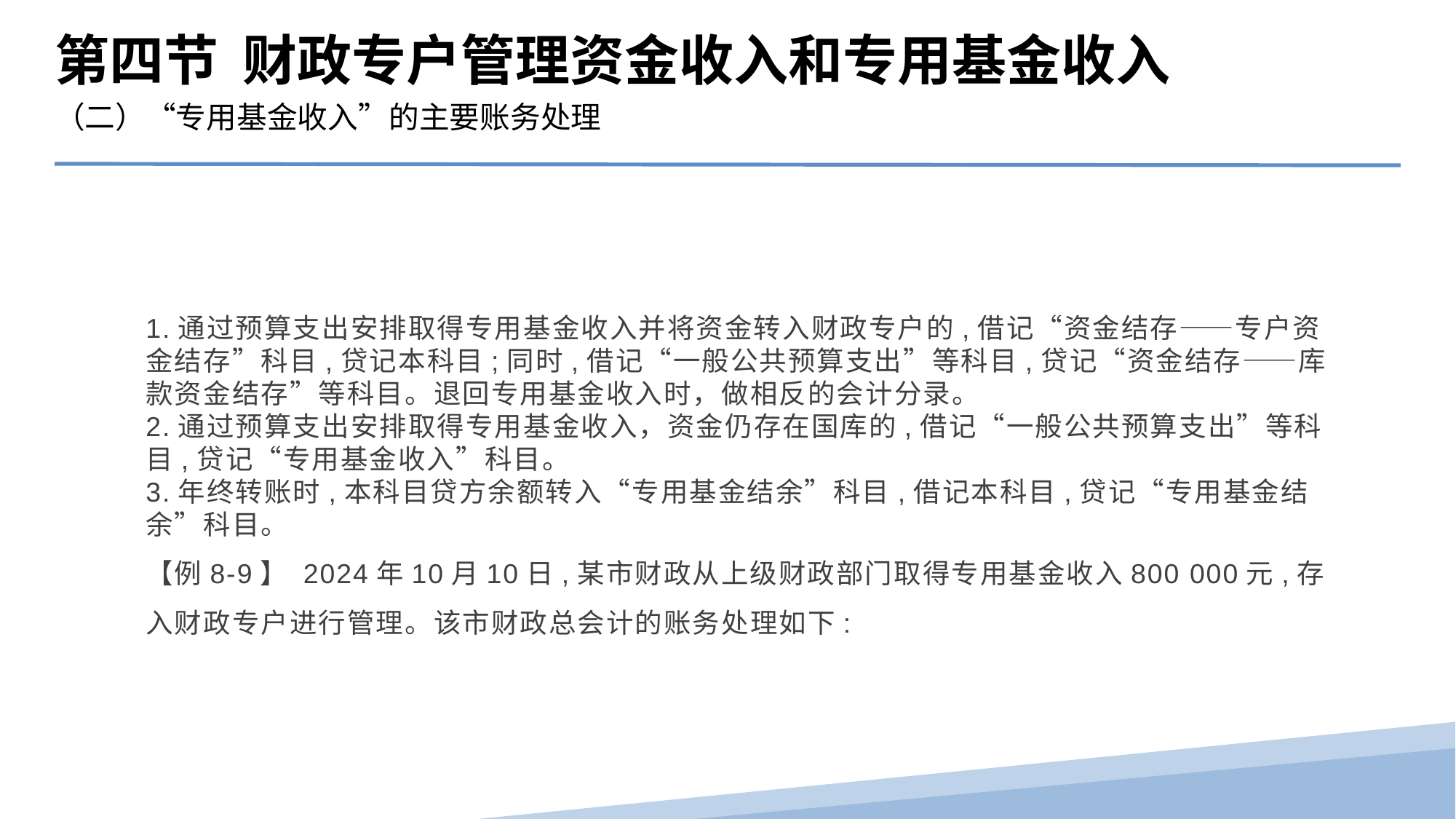

第四节  财政专户管理资金收入和专用基金收入
（二）“专用基金收入”的主要账务处理
1.通过预算支出安排取得专用基金收入并将资金转入财政专户的,借记“资金结存――专户资金结存”科目,贷记本科目;同时,借记“一般公共预算支出”等科目,贷记“资金结存――库款资金结存”等科目。退回专用基金收入时，做相反的会计分录。
2.通过预算支出安排取得专用基金收入，资金仍存在国库的,借记“一般公共预算支出”等科目,贷记“专用基金收入”科目。
3.年终转账时,本科目贷方余额转入“专用基金结余”科目,借记本科目,贷记“专用基金结余”科目。
【例8-9】 2024年10月10日,某市财政从上级财政部门取得专用基金收入800 000元,存入财政专户进行管理。该市财政总会计的账务处理如下: